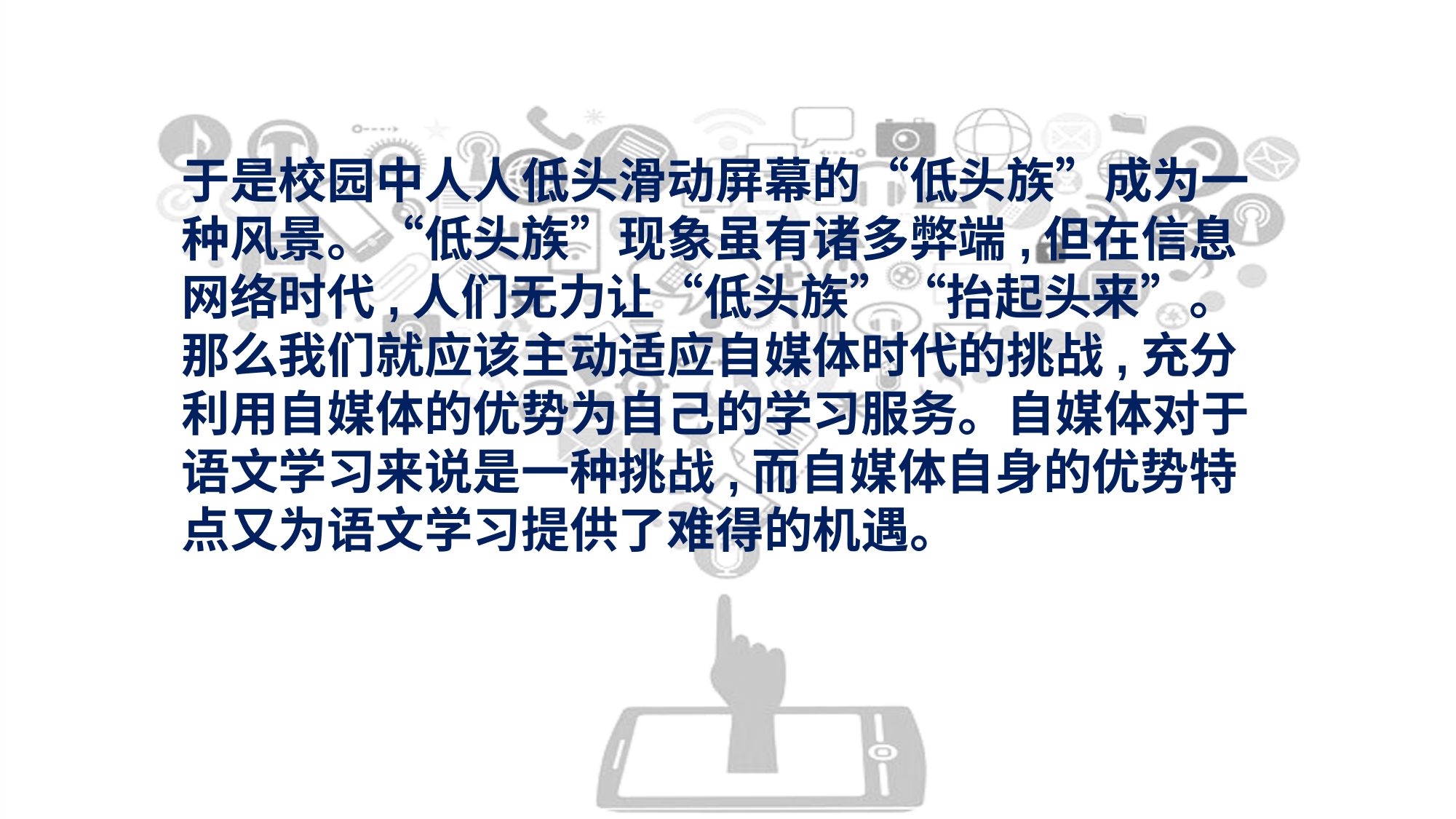

于是校园中人人低头滑动屏幕的“低头族”成为一种风景。“低头族”现象虽有诸多弊端,但在信息网络时代,人们无力让“低头族”“抬起头来”。那么我们就应该主动适应自媒体时代的挑战,充分利用自媒体的优势为自己的学习服务。自媒体对于语文学习来说是一种挑战,而自媒体自身的优势特点又为语文学习提供了难得的机遇。